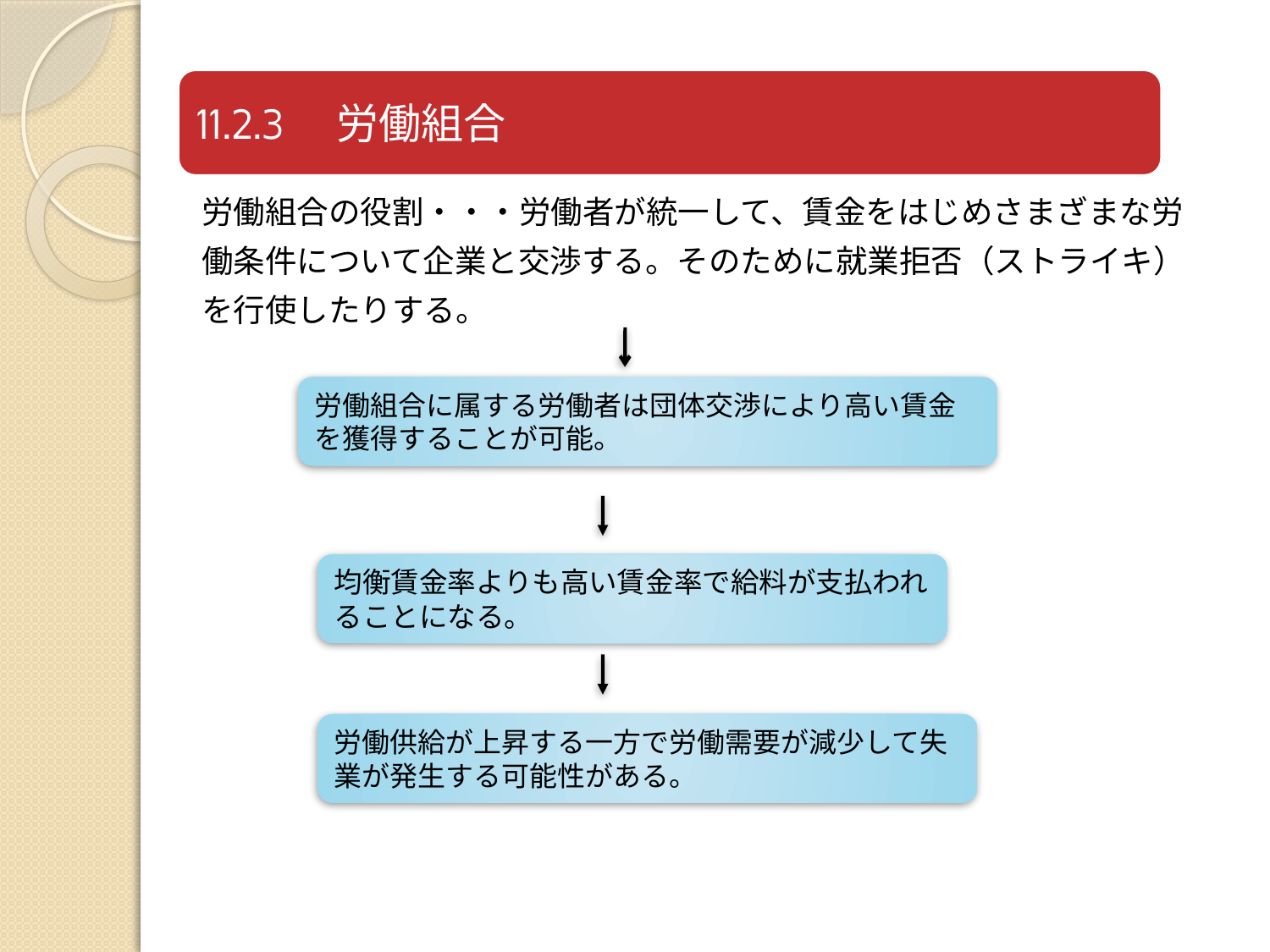

11.2.3　労働組合
労働組合の役割・・・労働者が統一して、賃金をはじめさまざまな労
働条件について企業と交渉する。そのために就業拒否（ストライキ）
を行使したりする。

労働組合に属する労働者は団体交渉により高い賃金を獲得することが可能。

均衡賃金率よりも高い賃金率で給料が支払われることになる。

労働供給が上昇する一方で労働需要が減少して失業が発生する可能性がある。